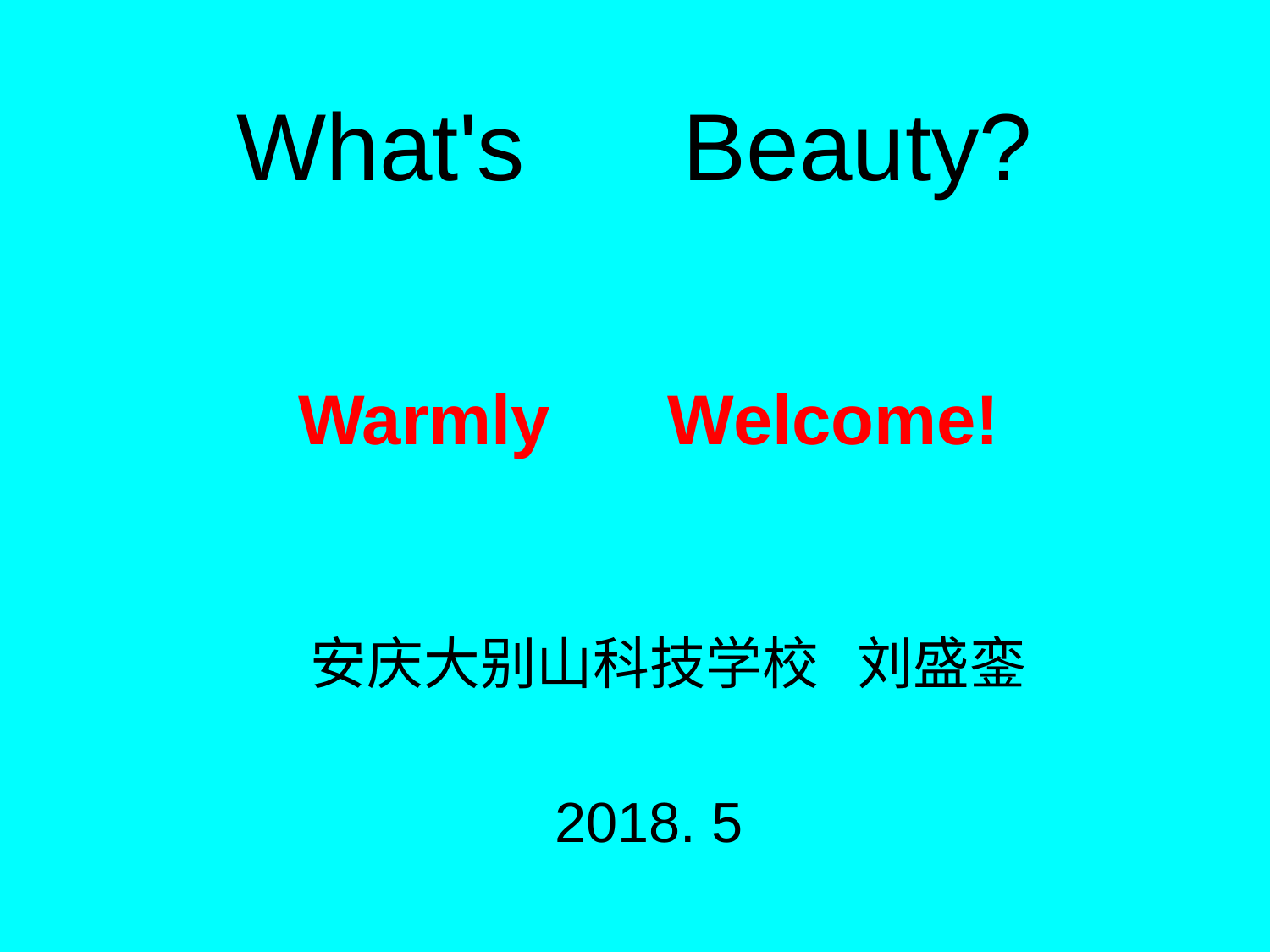

# What's      Beauty?

Warmly      Welcome!

  安庆大别山科技学校   刘盛銮

2018. 5